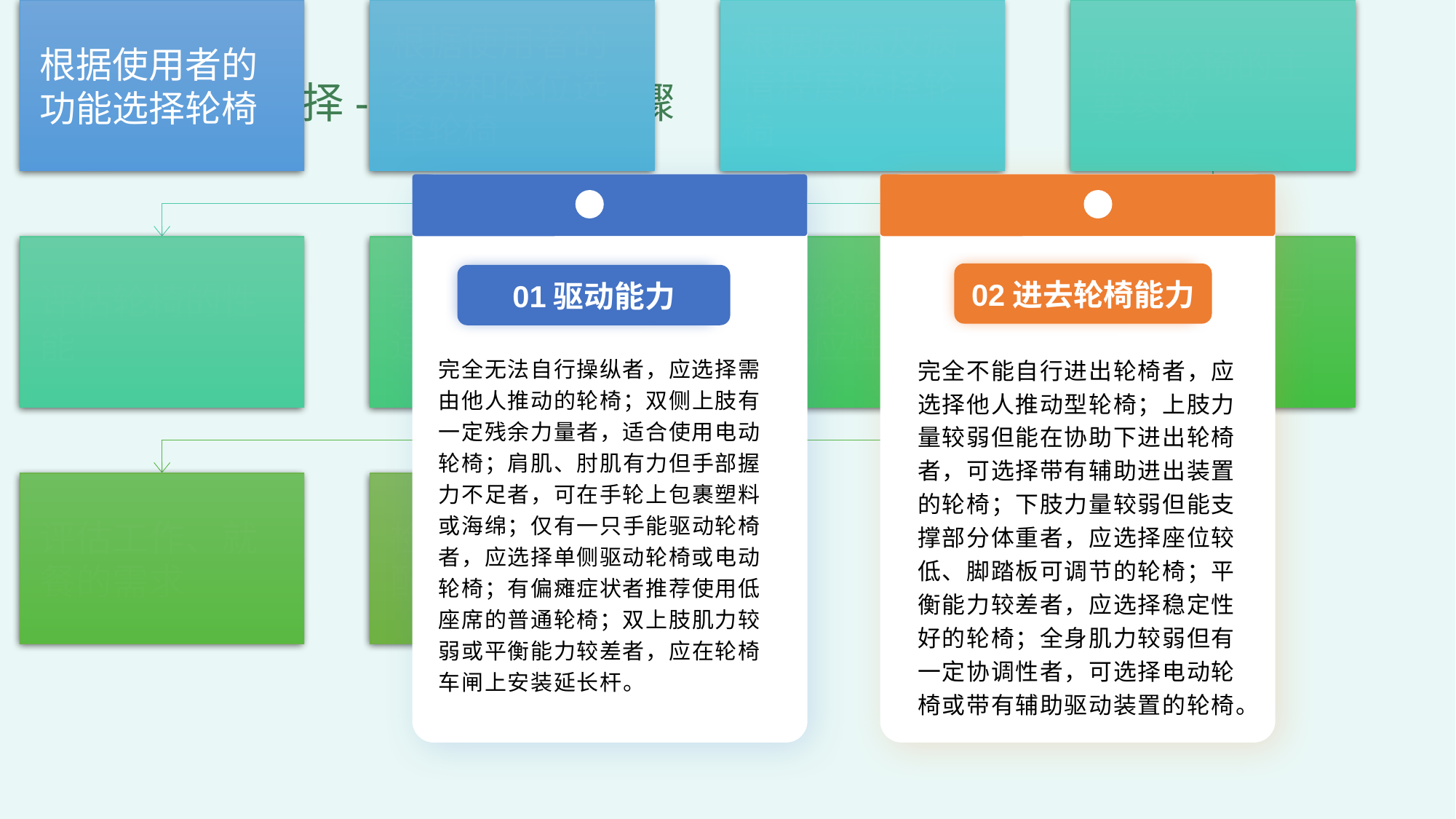

2
轮椅的选择-制定轮椅的步骤

根据使用者的功能选择轮椅

根据使用者的姿势和体位选择轮椅

根据疾病及病情程度选择轮椅

确定轮椅的主要参数

评估轮椅的性能

考量轮椅的舒适度

分析轮椅的环境适应性

权衡经济性与耐用性

评估工作、就餐的需求
检验轮椅的适配性

02进去轮椅能力
01驱动能力
完全无法自行操纵者，应选择需由他人推动的轮椅；双侧上肢有一定残余力量者，适合使用电动轮椅；肩肌、肘肌有力但手部握力不足者，可在手轮上包裹塑料或海绵；仅有一只手能驱动轮椅者，应选择单侧驱动轮椅或电动轮椅；有偏瘫症状者推荐使用低座席的普通轮椅；双上肢肌力较弱或平衡能力较差者，应在轮椅车闸上安装延长杆。
完全不能自行进出轮椅者，应选择他人推动型轮椅；上肢力量较弱但能在协助下进出轮椅者，可选择带有辅助进出装置的轮椅；下肢力量较弱但能支撑部分体重者，应选择座位较低、脚踏板可调节的轮椅；平衡能力较差者，应选择稳定性好的轮椅；全身肌力较弱但有一定协调性者，可选择电动轮椅或带有辅助驱动装置的轮椅。